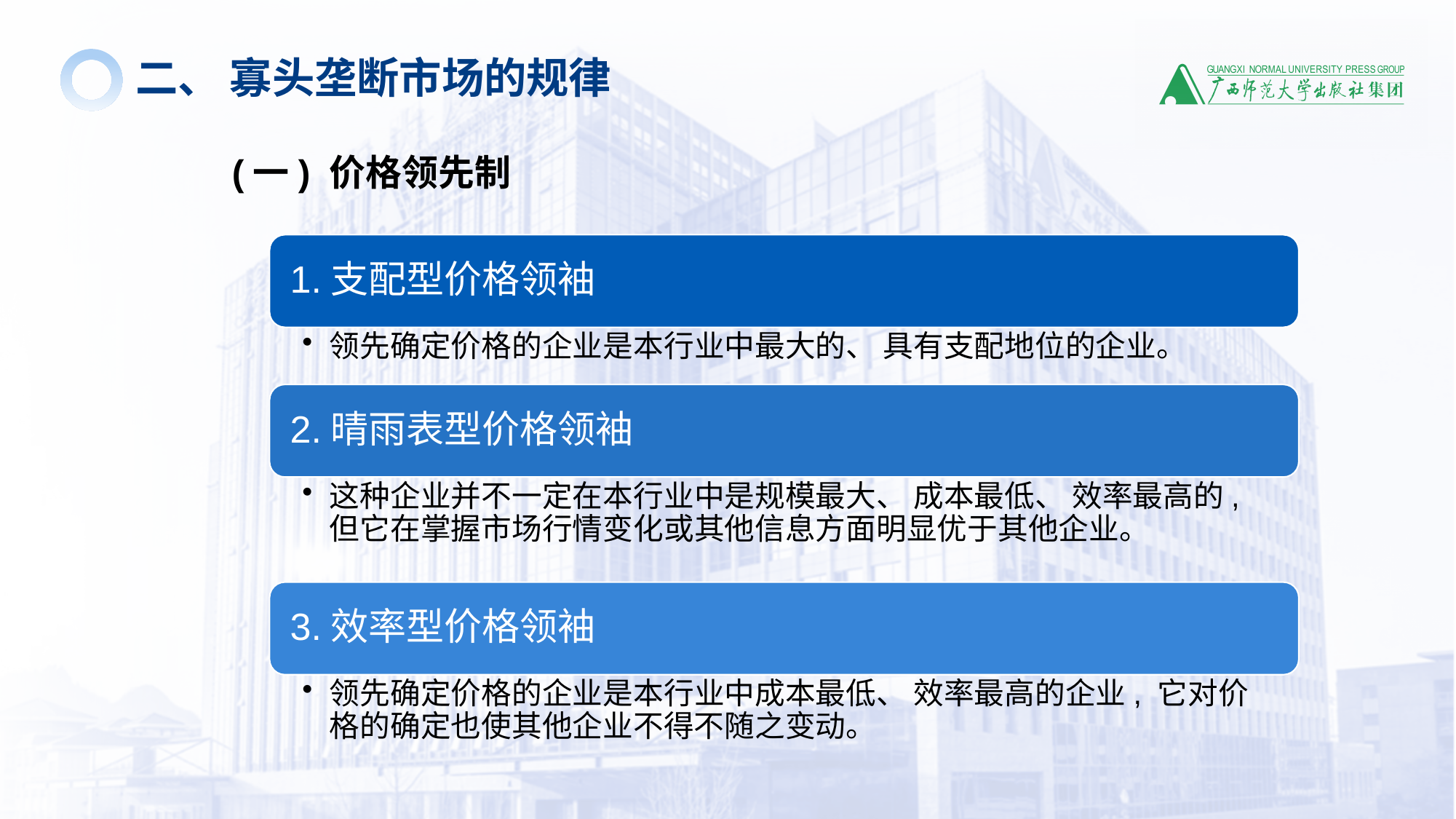

二、 寡头垄断市场的规律

(一) 价格领先制
1.支配型价格领袖
领先确定价格的企业是本行业中最大的、 具有支配地位的企业。
2.晴雨表型价格领袖
这种企业并不一定在本行业中是规模最大、 成本最低、 效率最高的, 但它在掌握市场行情变化或其他信息方面明显优于其他企业。
3.效率型价格领袖
领先确定价格的企业是本行业中成本最低、 效率最高的企业, 它对价格的确定也使其他企业不得不随之变动。